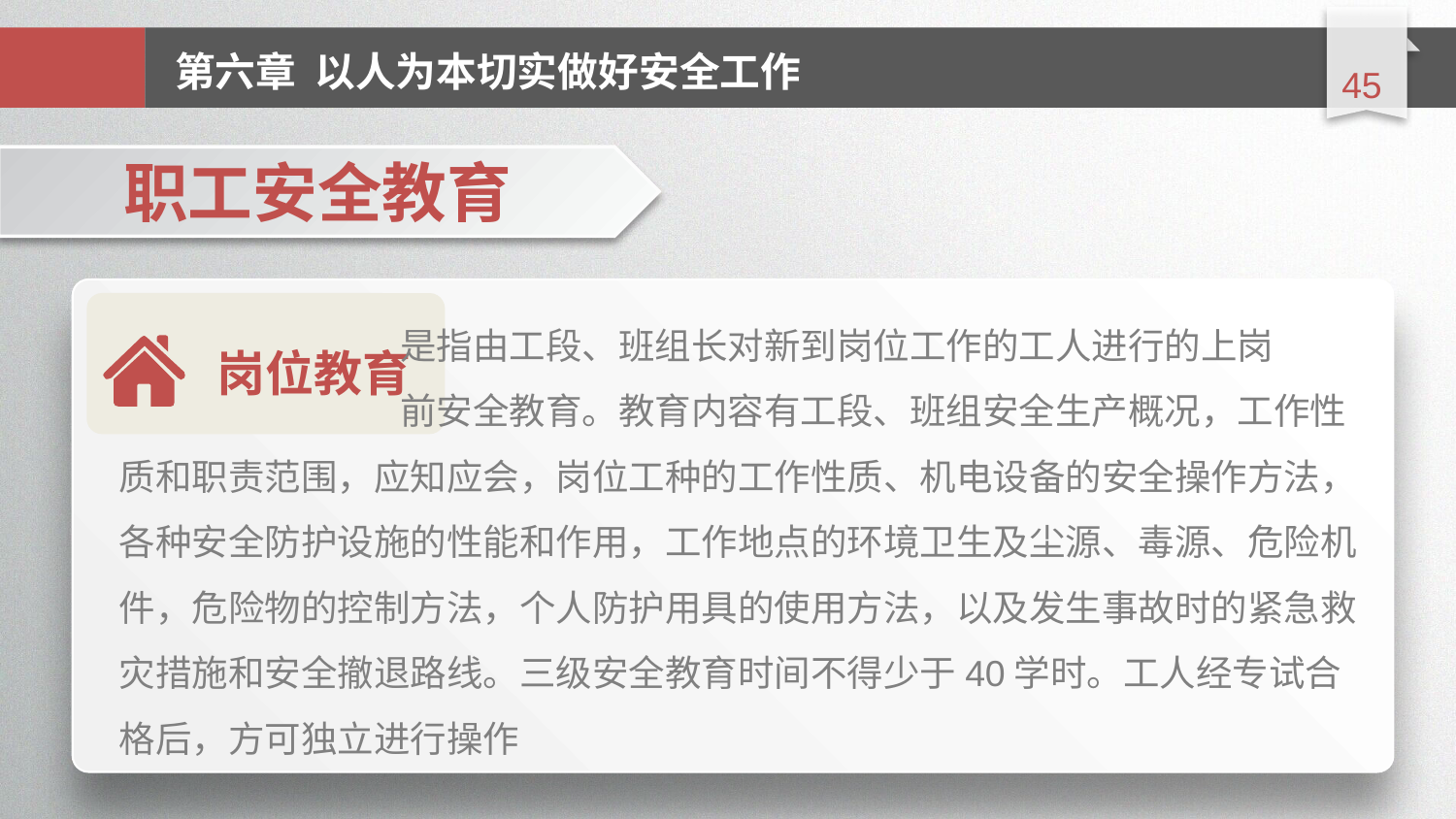

延时符
第六章  以人为本切实做好安全工作
职工安全教育

岗位教育

                                 是指由工段、班组长对新到岗位工作的工人进行的上岗
                                 前安全教育。教育内容有工段、班组安全生产概况，工作性质和职责范围，应知应会，岗位工种的工作性质、机电设备的安全操作方法，各种安全防护设施的性能和作用，工作地点的环境卫生及尘源、毒源、危险机件，危险物的控制方法，个人防护用具的使用方法，以及发生事故时的紧急救灾措施和安全撤退路线。三级安全教育时间不得少于40学时。工人经专试合格后，方可独立进行操作